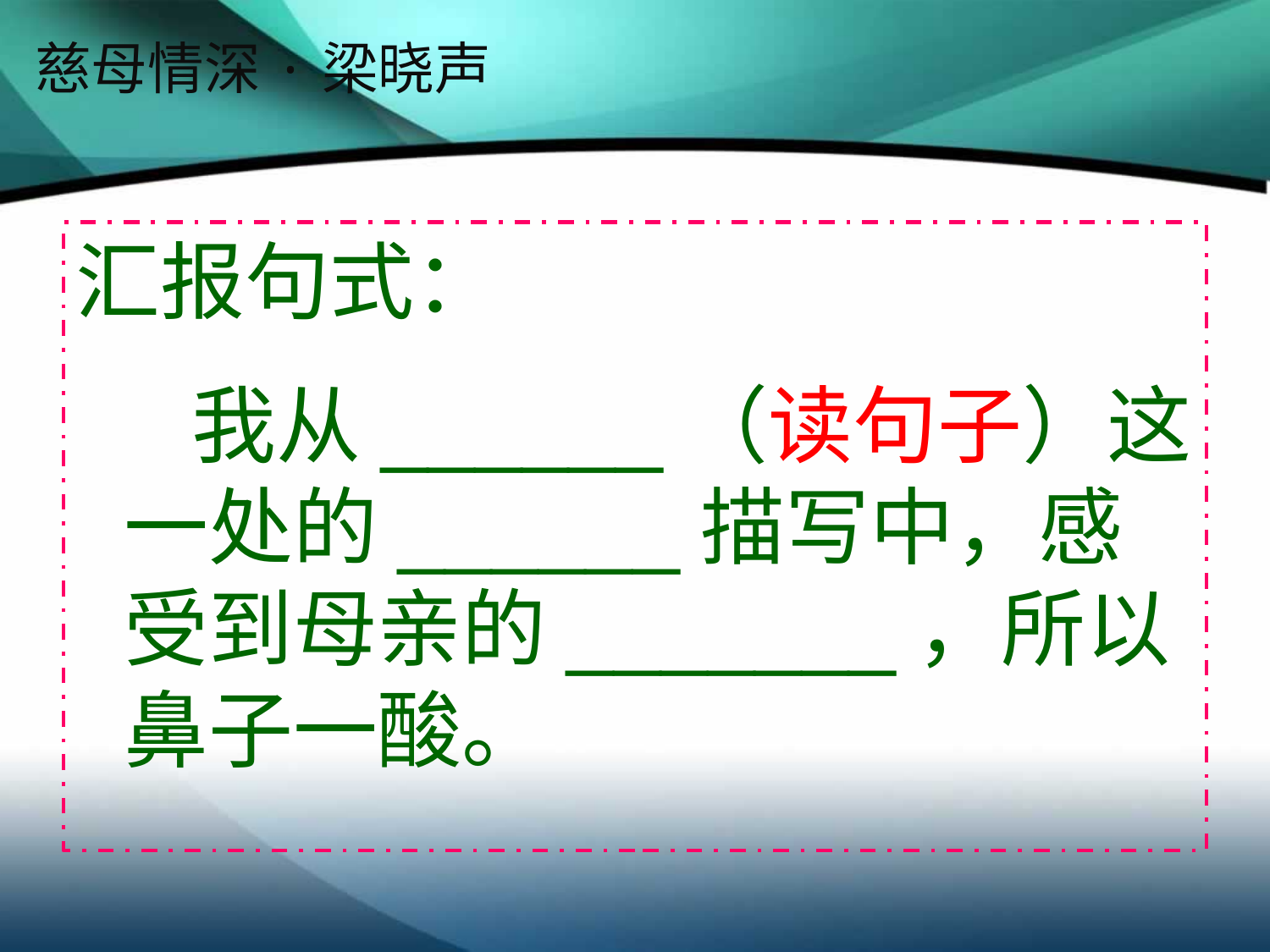

#
慈母情深·梁晓声
汇报句式：
     我从______（读句子）这一处的______描写中，感受到母亲的_______，所以鼻子一酸。